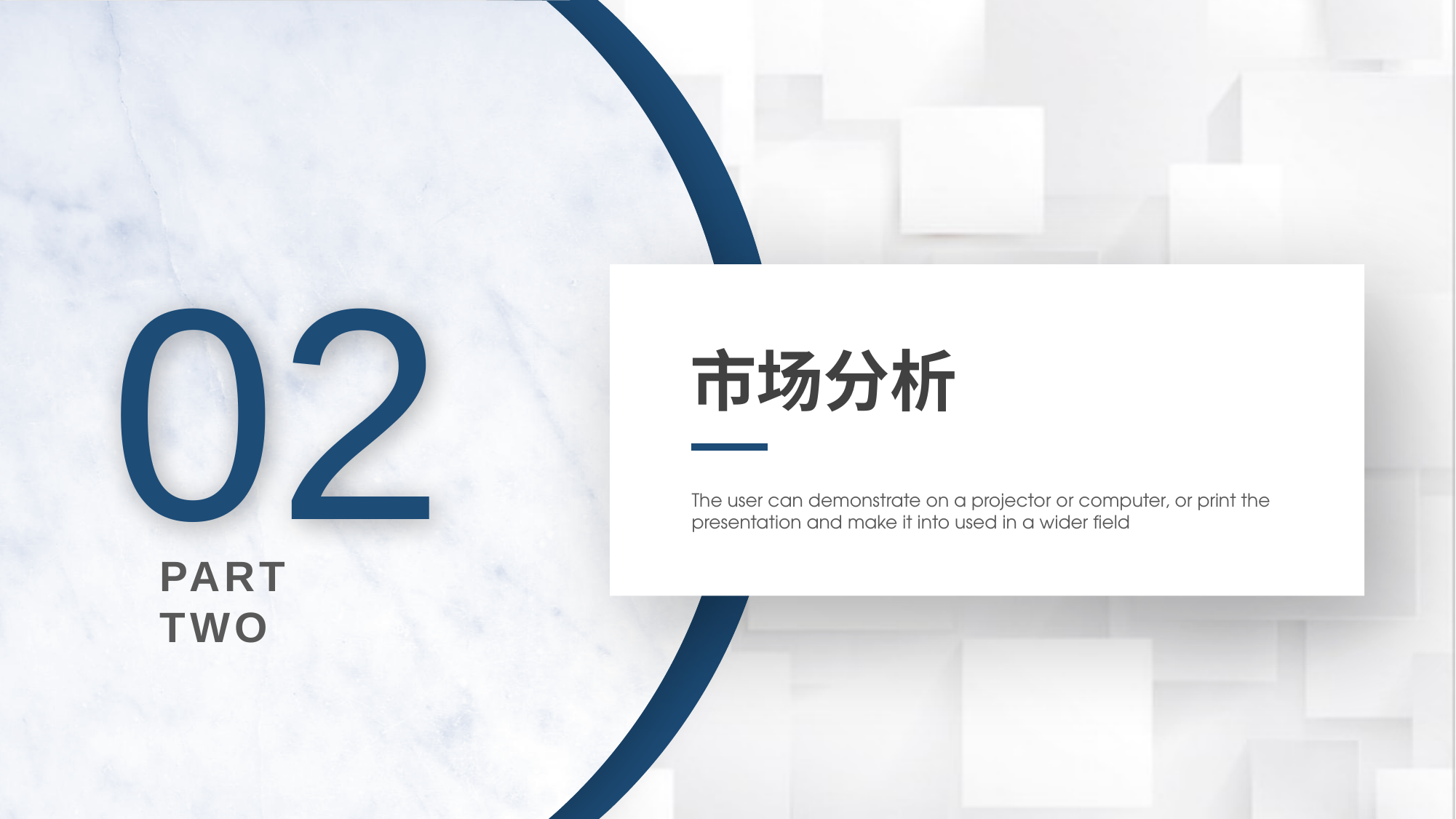

02

市场分析
The user can demonstrate on a projector or computer, or print the presentation and make it into used in a wider field
PART TWO